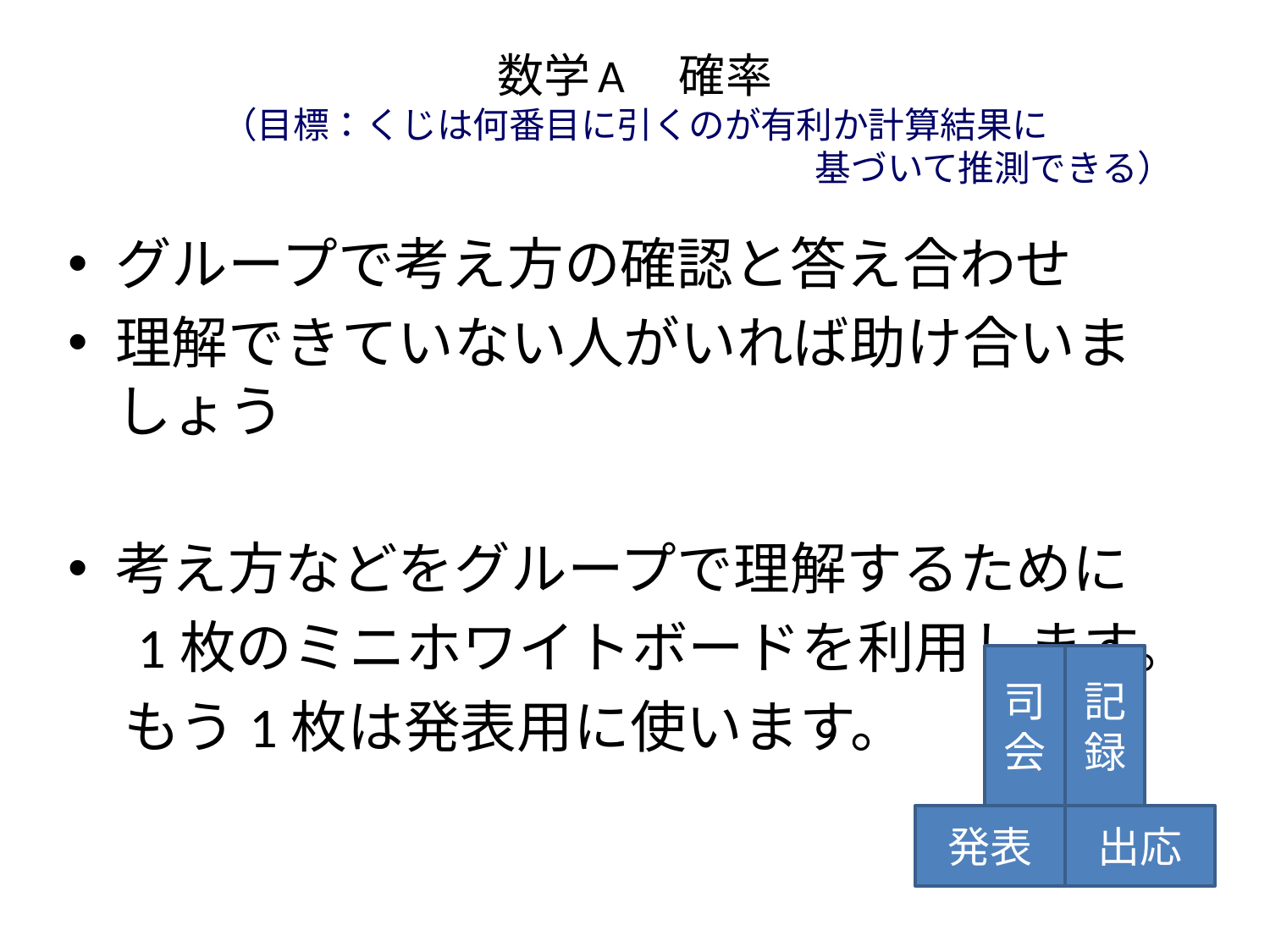

# 数学A　確率 （目標：くじは何番目に引くのが有利か計算結果に 　　　　　　　　　　　　　　　　　　　　基づいて推測できる）
グループで考え方の確認と答え合わせ
理解できていない人がいれば助け合いましょう

考え方などをグループで理解するために
　1枚のミニホワイトボードを利用します。
　もう1枚は発表用に使います。
司会
記録
発表
出応